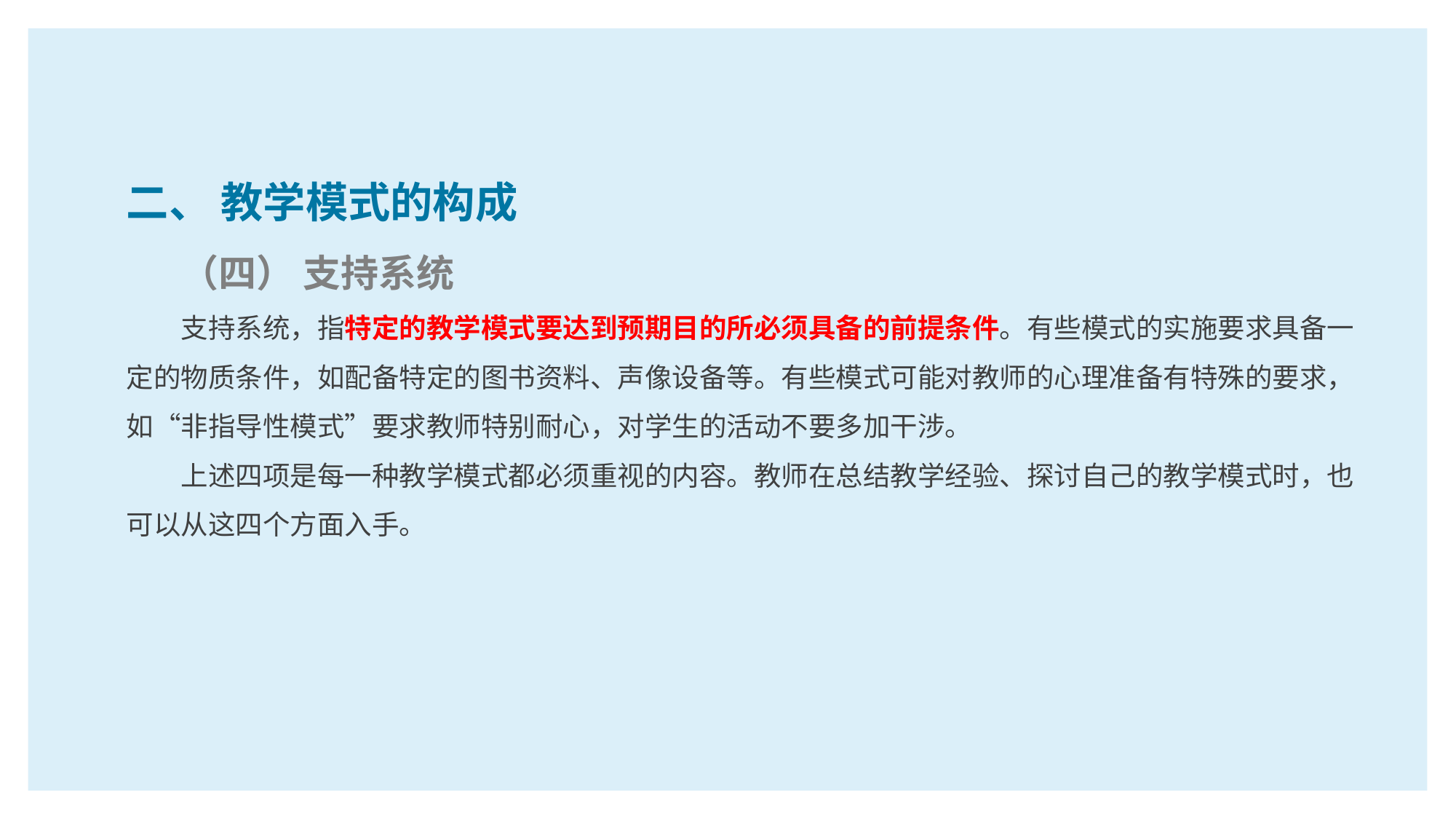

二、 教学模式的构成
（四） 支持系统
支持系统，指特定的教学模式要达到预期目的所必须具备的前提条件。有些模式的实施要求具备一定的物质条件，如配备特定的图书资料、声像设备等。有些模式可能对教师的心理准备有特殊的要求，如“非指导性模式”要求教师特别耐心，对学生的活动不要多加干涉。
上述四项是每一种教学模式都必须重视的内容。教师在总结教学经验、探讨自己的教学模式时，也可以从这四个方面入手。